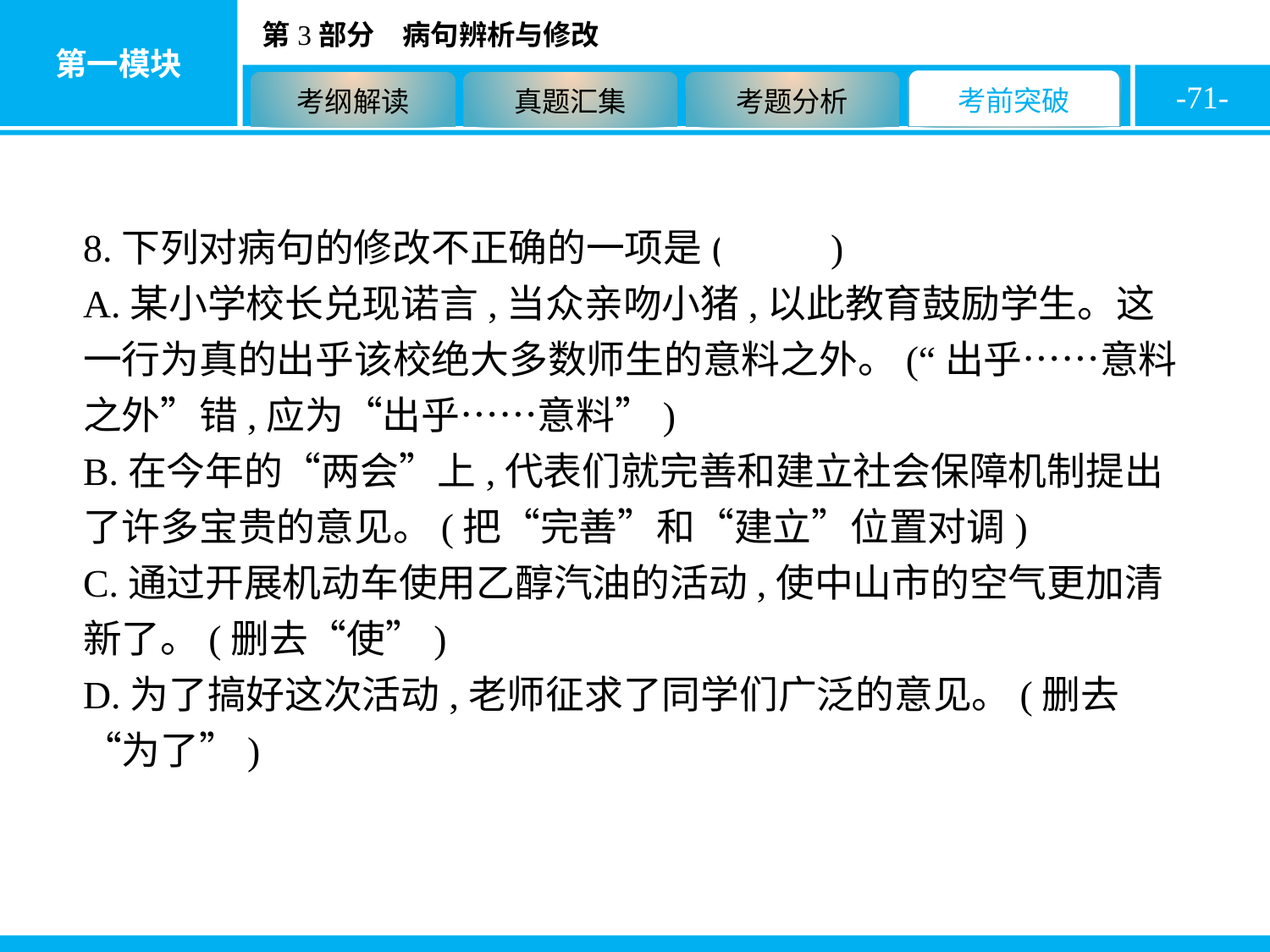

-71-
8.下列对病句的修改不正确的一项是(    D    )
A.某小学校长兑现诺言,当众亲吻小猪,以此教育鼓励学生。这一行为真的出乎该校绝大多数师生的意料之外。(“出乎……意料之外”错,应为“出乎……意料”)
B.在今年的“两会”上,代表们就完善和建立社会保障机制提出了许多宝贵的意见。(把“完善”和“建立”位置对调)
C.通过开展机动车使用乙醇汽油的活动,使中山市的空气更加清新了。(删去“使”)
D.为了搞好这次活动,老师征求了同学们广泛的意见。(删去“为了”)